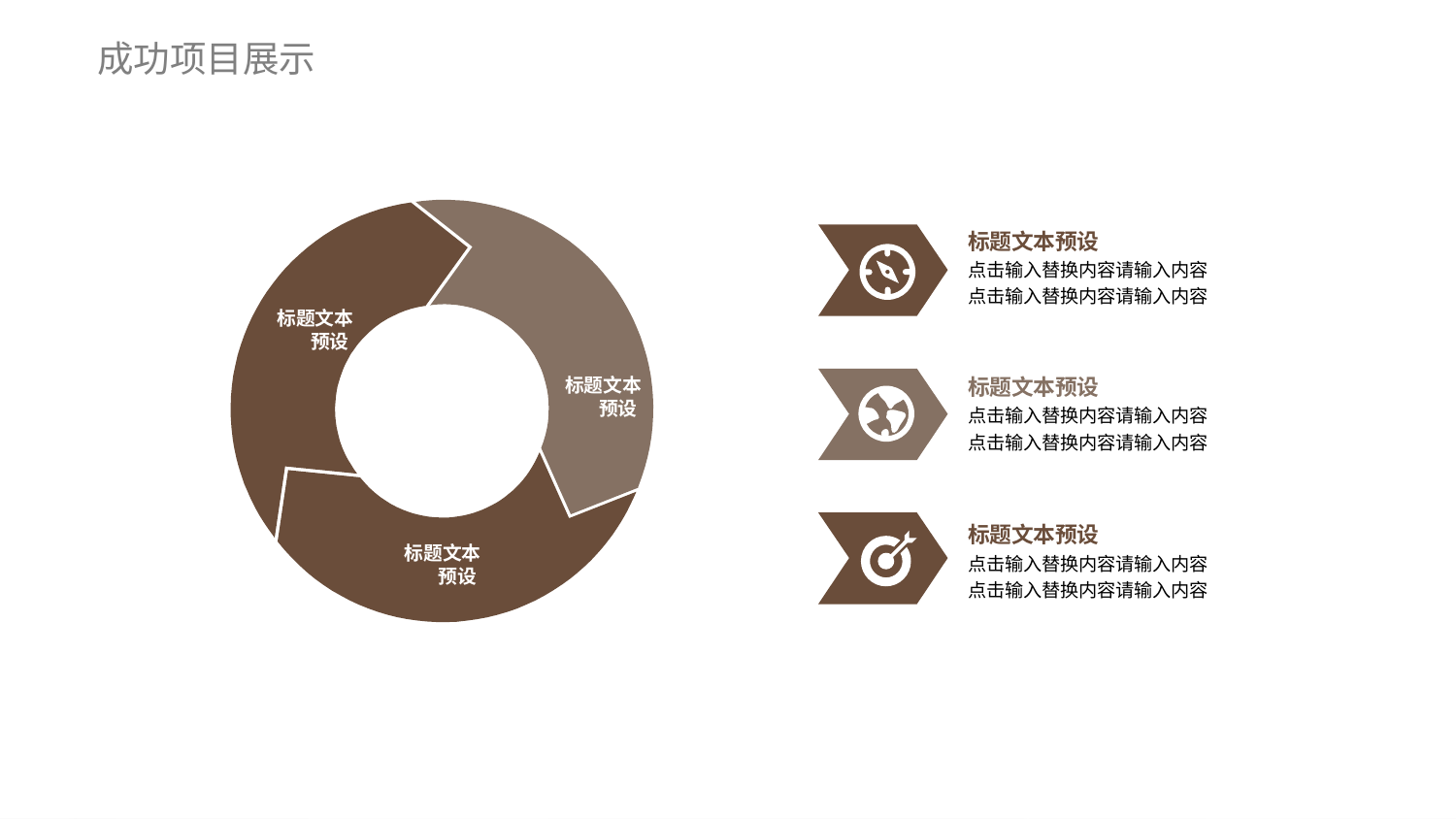

成功项目展示

标题文本
预设
标题文本
预设

标题文本
预设

标题文本预设
点击输入替换内容请输入内容
点击输入替换内容请输入内容

标题文本预设
点击输入替换内容请输入内容
点击输入替换内容请输入内容

标题文本预设
点击输入替换内容请输入内容
点击输入替换内容请输入内容